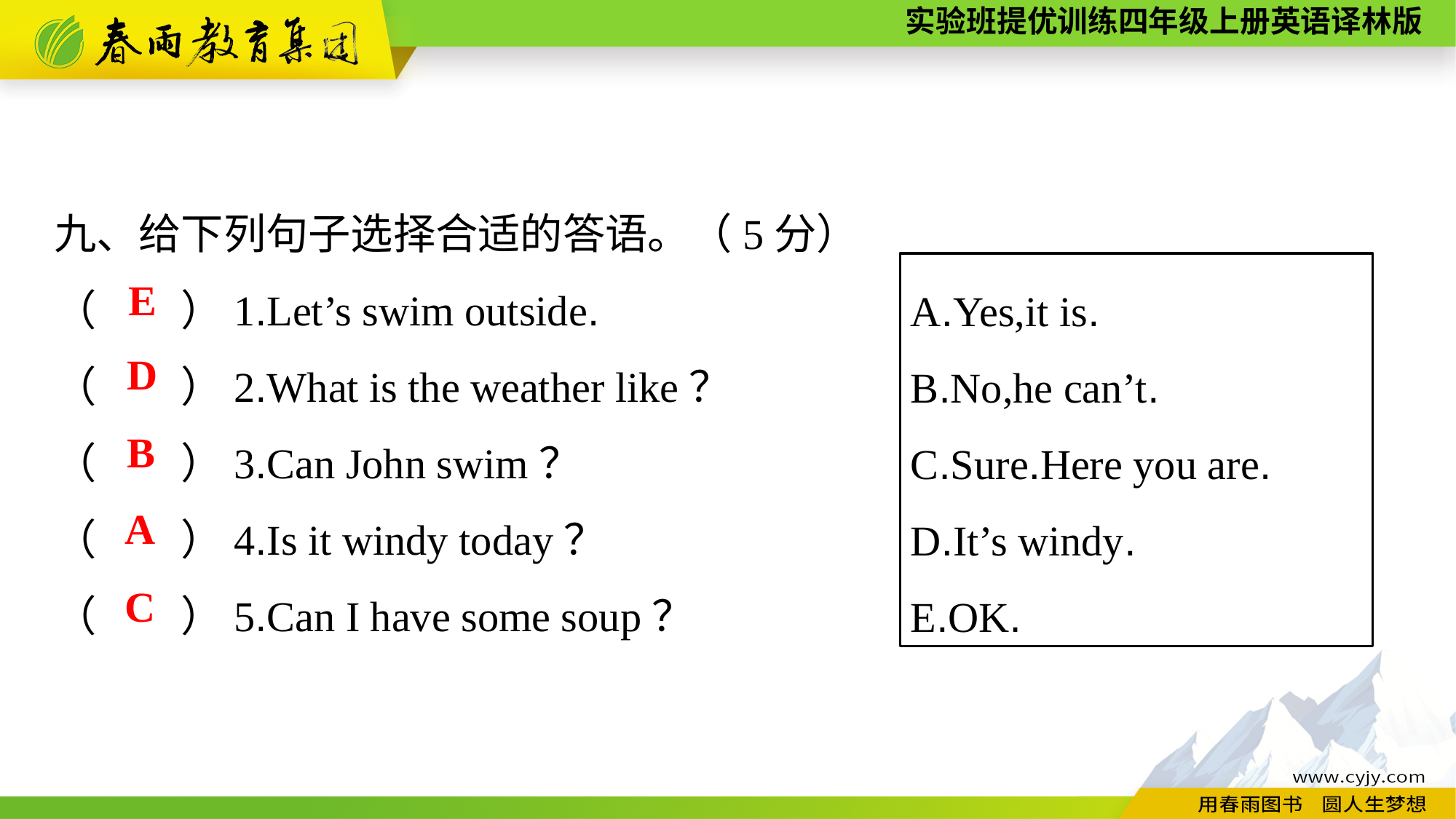

九、给下列句子选择合适的答语。（5分）
（　　）1.Let’s swim outside.
（　　）2.What is the weather like？
（　　）3.Can John swim？
（　　）4.Is it windy today？
（　　）5.Can I have some soup？
A.Yes,it is.
B.No,he can’t.
C.Sure.Here you are.
D.It’s windy.
E.OK.
E
D
B
A
C